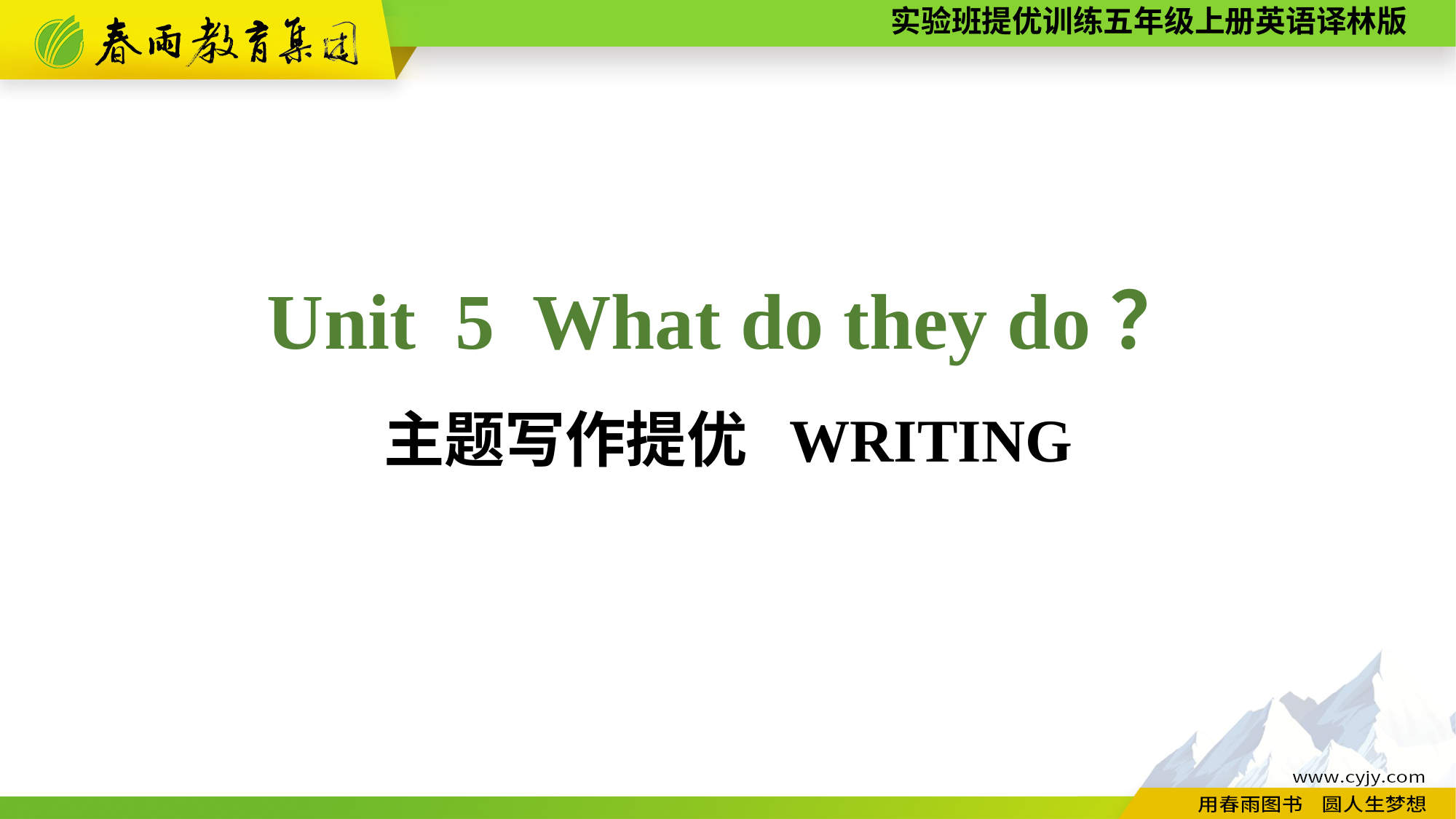

Unit  5  What do they do？
主题写作提优  WRITING